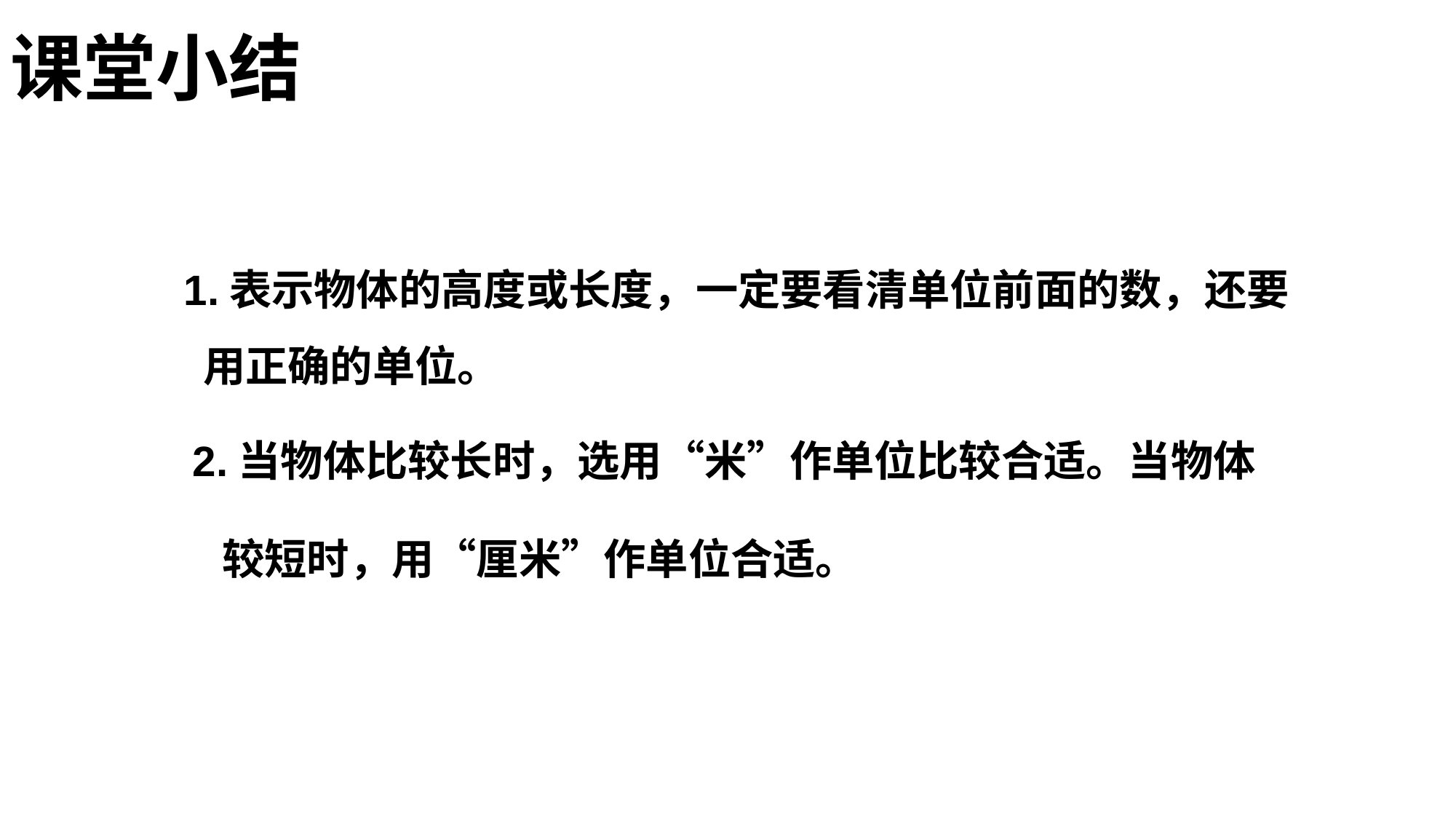

课堂小结

1.表示物体的高度或长度，一定要看清单位前面的数，还要
  用正确的单位。
2.当物体比较长时，选用“米”作单位比较合适。当物体
  较短时，用“厘米”作单位合适。